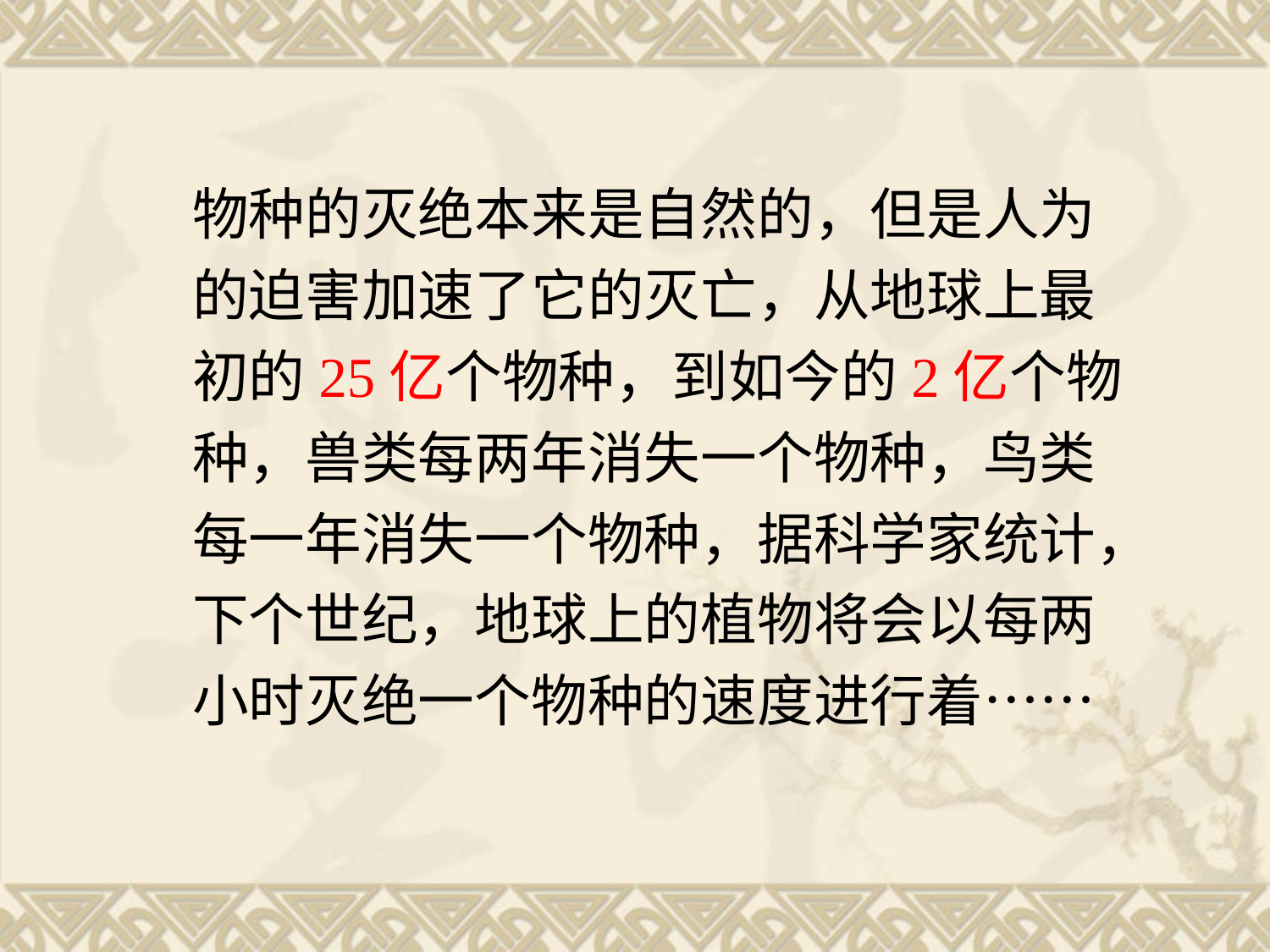

物种的灭绝本来是自然的，但是人为的迫害加速了它的灭亡，从地球上最初的25亿个物种，到如今的2亿个物种，兽类每两年消失一个物种，鸟类每一年消失一个物种，据科学家统计，下个世纪，地球上的植物将会以每两小时灭绝一个物种的速度进行着……